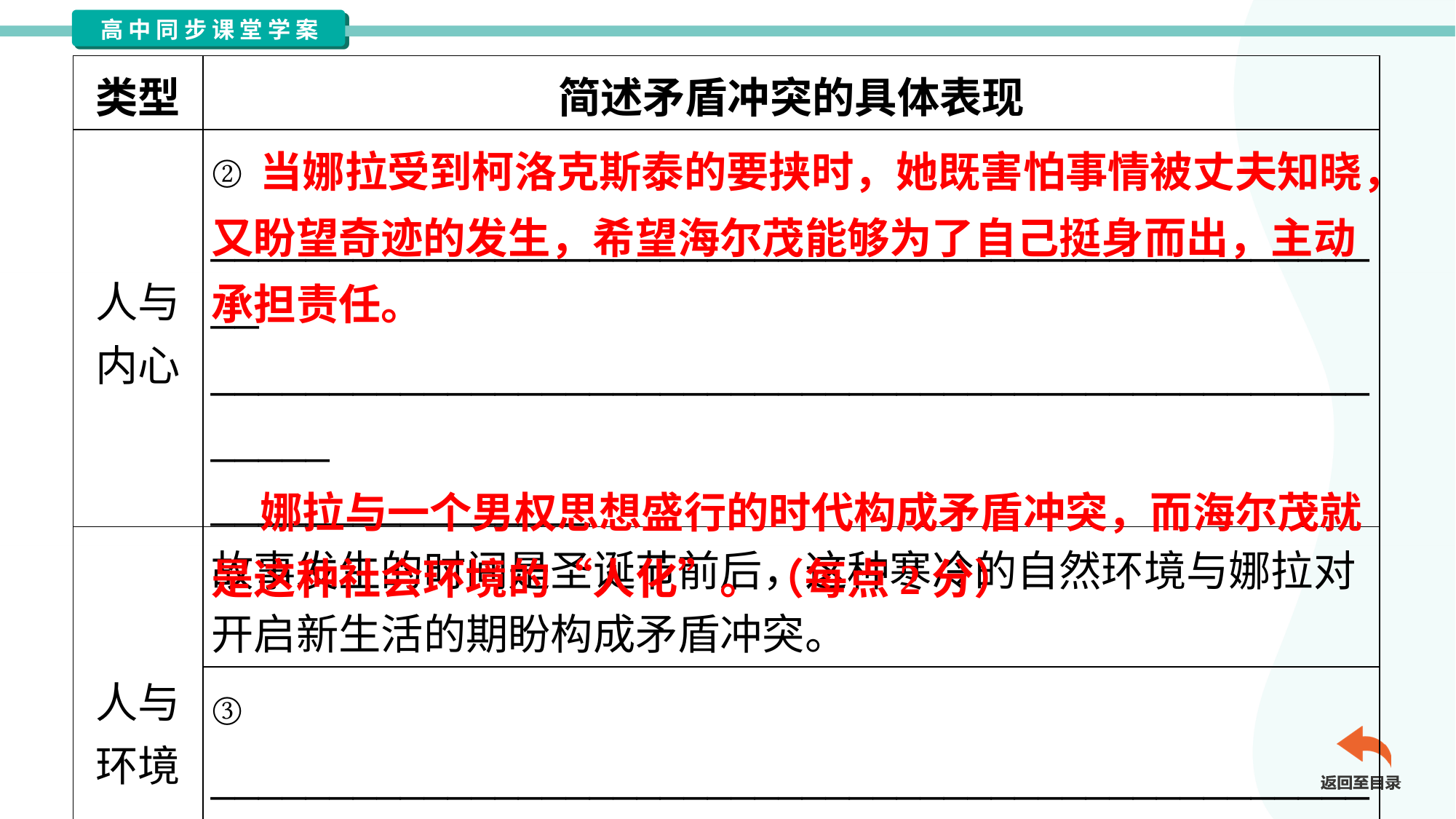

| 类型 | 简述矛盾冲突的具体表现 |
| --- | --- |
| 人与 内心 | ② \_\_\_\_\_\_\_\_\_\_\_\_\_\_\_\_\_\_\_\_\_\_\_\_\_\_\_\_\_\_\_\_\_\_\_\_\_\_\_\_\_\_\_\_\_\_\_\_\_\_\_ \_\_\_\_\_\_\_\_\_\_\_\_\_\_\_\_\_\_\_\_\_\_\_\_\_\_\_\_\_\_\_\_\_\_\_\_\_\_\_\_\_\_\_\_\_\_\_\_\_\_\_\_\_\_ \_\_\_\_\_\_\_\_\_\_\_\_\_\_\_\_ |
| 人与 环境 | 故事发生的时间是圣诞节前后，这种寒冷的自然环境与娜拉对 开启新生活的期盼构成矛盾冲突。 |
|  | ③ \_\_\_\_\_\_\_\_\_\_\_\_\_\_\_\_\_\_\_\_\_\_\_\_\_\_\_\_\_\_\_\_\_\_\_\_\_\_\_\_\_\_\_\_\_\_\_\_\_\_\_ \_\_\_\_\_\_\_\_\_\_\_\_\_\_\_\_\_\_\_\_\_\_\_\_\_\_\_\_\_\_\_\_\_\_\_\_\_\_ |
    当娜拉受到柯洛克斯泰的要挟时，她既害怕事情被丈夫知晓，又盼望奇迹的发生，希望海尔茂能够为了自己挺身而出，主动承担责任。
    娜拉与一个男权思想盛行的时代构成矛盾冲突，而海尔茂就是这种社会环境的“人化”。（每点2分）